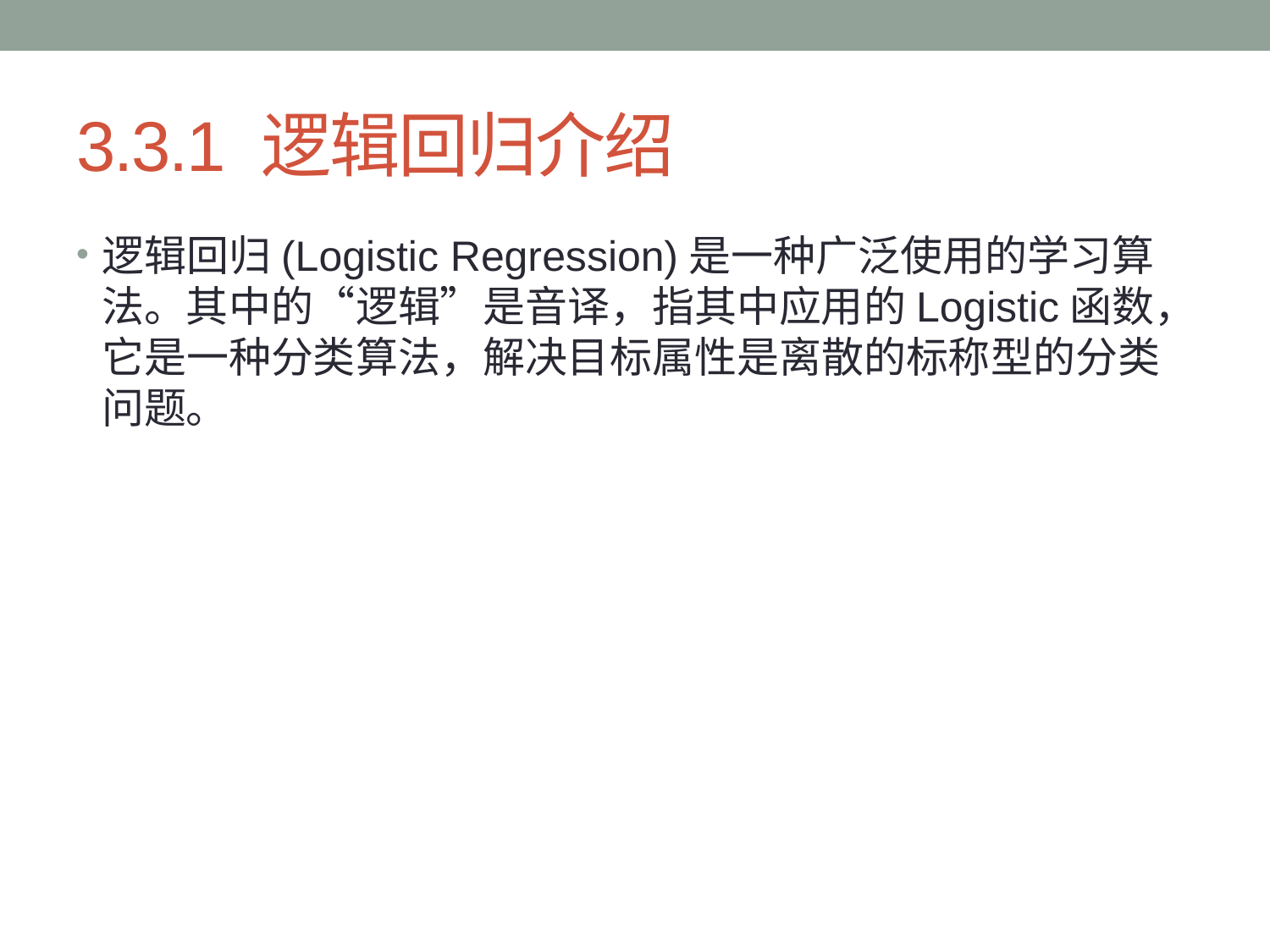

# 3.3.1 逻辑回归介绍
逻辑回归(Logistic Regression)是一种广泛使用的学习算法。其中的“逻辑”是音译，指其中应用的Logistic函数，它是一种分类算法，解决目标属性是离散的标称型的分类问题。